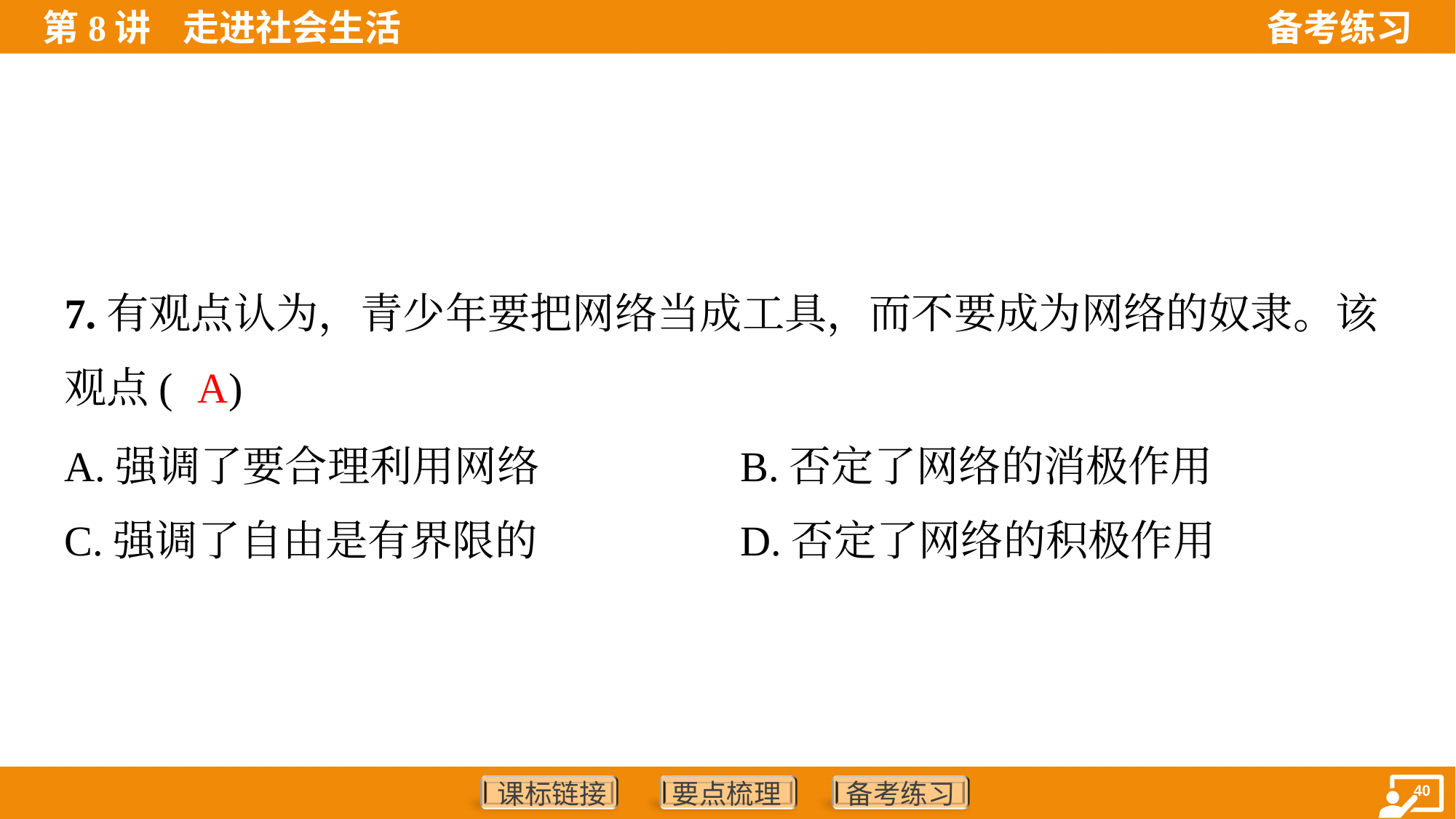

7.有观点认为，青少年要把网络当成工具，而不要成为网络的奴隶。该
观点(     )
A
A.强调了要合理利用网络	B.否定了网络的消极作用
C.强调了自由是有界限的	D.否定了网络的积极作用